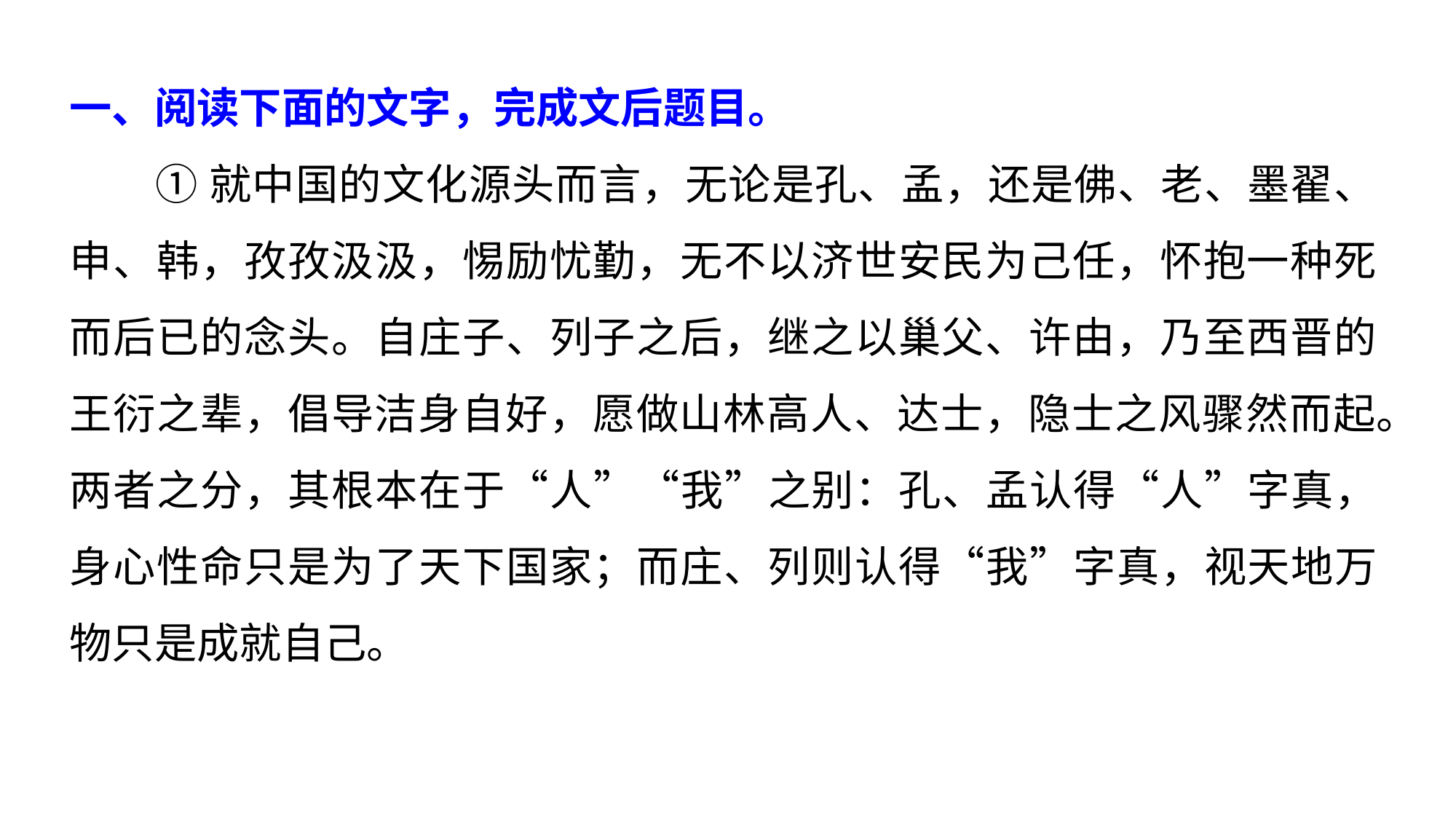

一、阅读下面的文字，完成文后题目。
①就中国的文化源头而言，无论是孔、孟，还是佛、老、墨翟、申、韩，孜孜汲汲，惕励忧勤，无不以济世安民为己任，怀抱一种死而后已的念头。自庄子、列子之后，继之以巢父、许由，乃至西晋的王衍之辈，倡导洁身自好，愿做山林高人、达士，隐士之风骤然而起。两者之分，其根本在于“人”“我”之别：孔、孟认得“人”字真，身心性命只是为了天下国家；而庄、列则认得“我”字真，视天地万物只是成就自己。